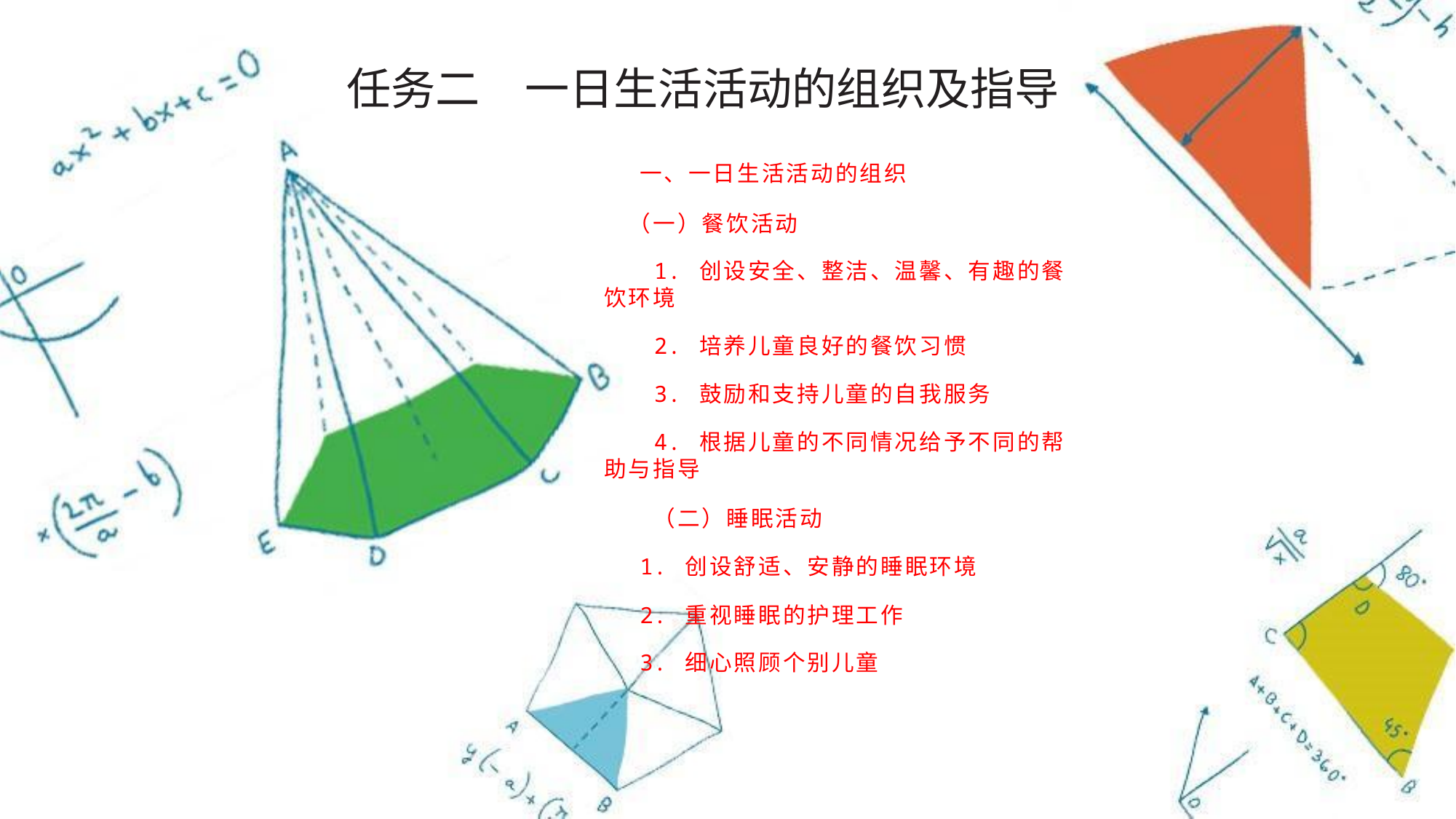

任务二　一日生活活动的组织及指导

一、一日生活活动的组织
　（一）餐饮活动
　　1. 创设安全、整洁、温馨、有趣的餐饮环境
　　2. 培养儿童良好的餐饮习惯
　　3. 鼓励和支持儿童的自我服务
　　4. 根据儿童的不同情况给予不同的帮助与指导
　　（二）睡眠活动
1. 创设舒适、安静的睡眠环境
2. 重视睡眠的护理工作
3. 细心照顾个别儿童